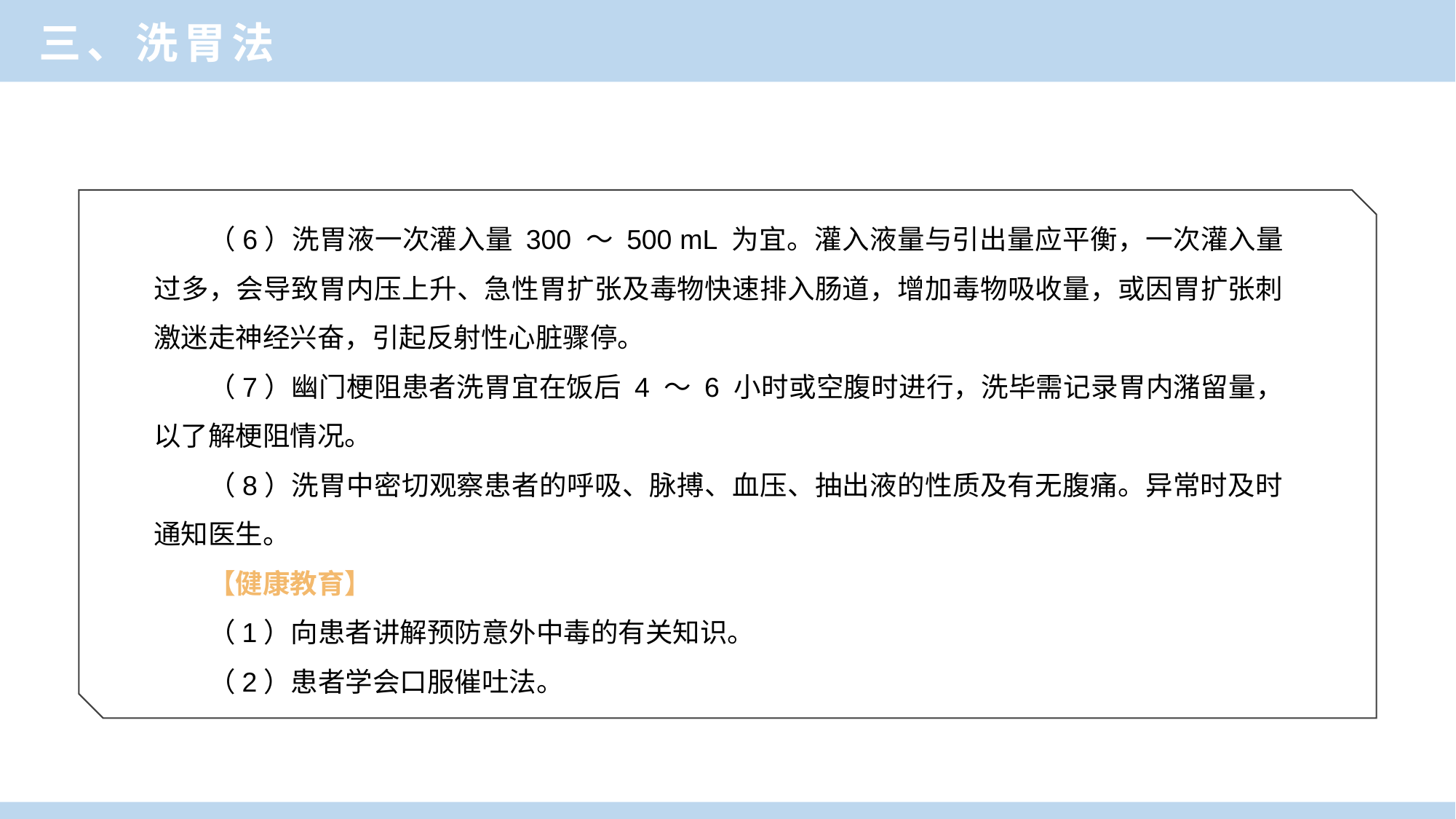

三、洗胃法

（6）洗胃液一次灌入量 300 ～ 500 mL 为宜。灌入液量与引出量应平衡，一次灌入量过多，会导致胃内压上升、急性胃扩张及毒物快速排入肠道，增加毒物吸收量，或因胃扩张刺激迷走神经兴奋，引起反射性心脏骤停。
（7）幽门梗阻患者洗胃宜在饭后 4 ～ 6 小时或空腹时进行，洗毕需记录胃内潴留量，以了解梗阻情况。
（8）洗胃中密切观察患者的呼吸、脉搏、血压、抽出液的性质及有无腹痛。异常时及时通知医生。
【健康教育】
（1）向患者讲解预防意外中毒的有关知识。
（2）患者学会口服催吐法。